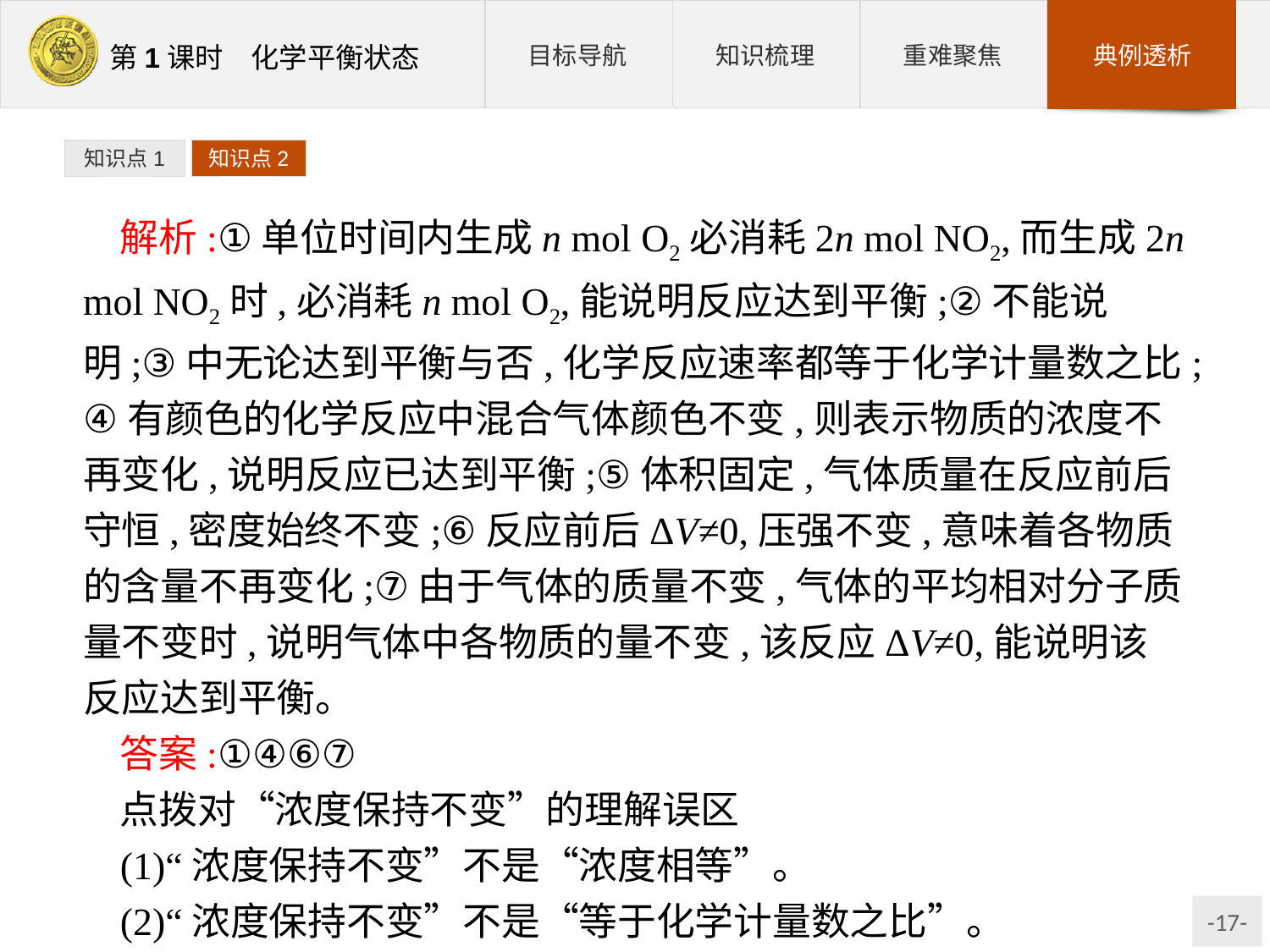

知识点1
知识点2
解析:①单位时间内生成n mol O2必消耗2n mol NO2,而生成2n mol NO2时,必消耗n mol O2,能说明反应达到平衡;②不能说明;③中无论达到平衡与否,化学反应速率都等于化学计量数之比;④有颜色的化学反应中混合气体颜色不变,则表示物质的浓度不再变化,说明反应已达到平衡;⑤体积固定,气体质量在反应前后守恒,密度始终不变;⑥反应前后ΔV≠0,压强不变,意味着各物质的含量不再变化;⑦由于气体的质量不变,气体的平均相对分子质量不变时,说明气体中各物质的量不变,该反应ΔV≠0,能说明该反应达到平衡。
答案:①④⑥⑦
点拨对“浓度保持不变”的理解误区
(1)“浓度保持不变”不是“浓度相等”。
(2)“浓度保持不变”不是“等于化学计量数之比”。